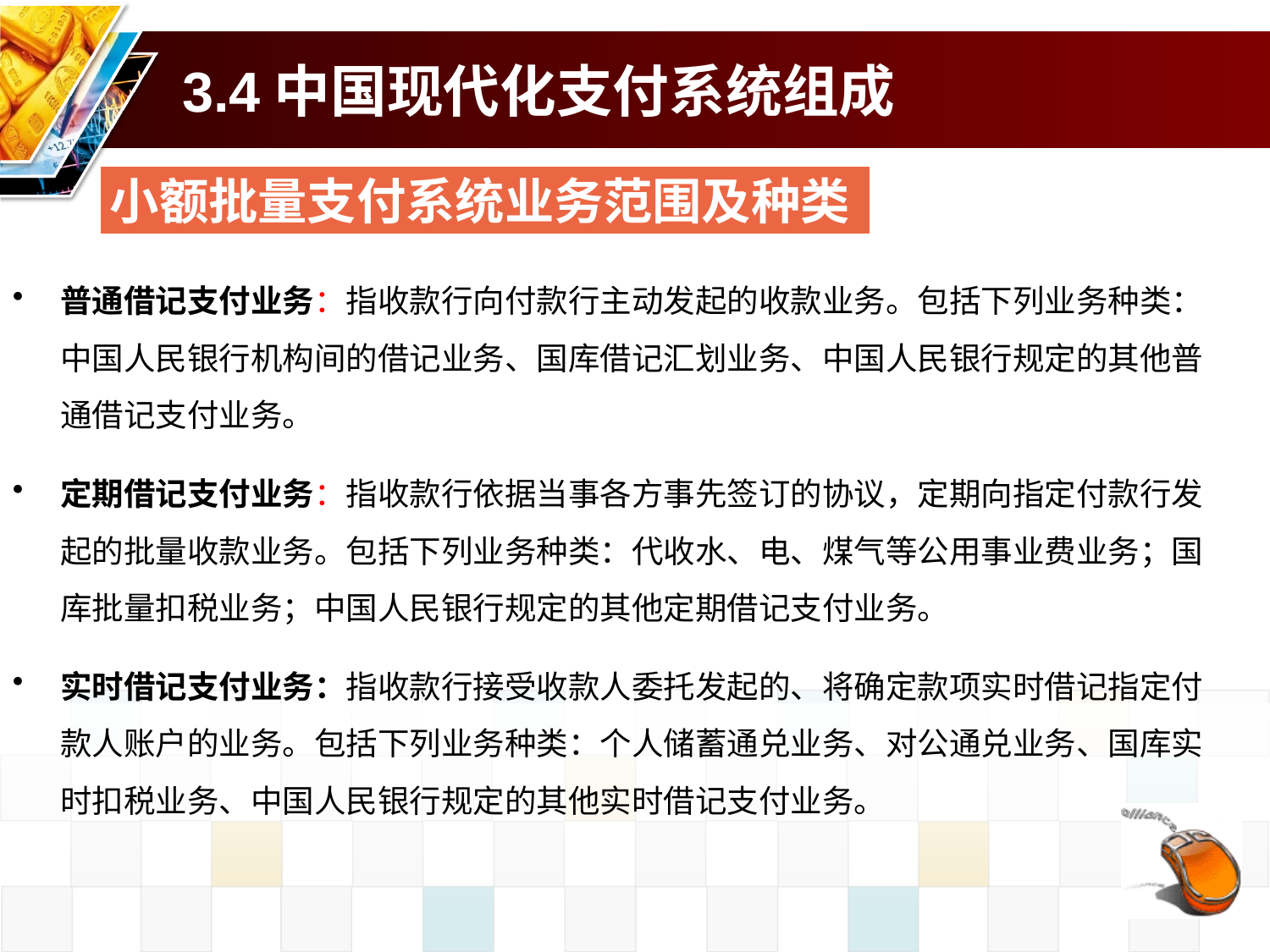

# 3.4中国现代化支付系统组成
小额批量支付系统业务范围及种类
普通借记支付业务：指收款行向付款行主动发起的收款业务。包括下列业务种类：中国人民银行机构间的借记业务、国库借记汇划业务、中国人民银行规定的其他普通借记支付业务。
定期借记支付业务：指收款行依据当事各方事先签订的协议，定期向指定付款行发起的批量收款业务。包括下列业务种类：代收水、电、煤气等公用事业费业务；国库批量扣税业务；中国人民银行规定的其他定期借记支付业务。
实时借记支付业务：指收款行接受收款人委托发起的、将确定款项实时借记指定付款人账户的业务。包括下列业务种类：个人储蓄通兑业务、对公通兑业务、国库实时扣税业务、中国人民银行规定的其他实时借记支付业务。